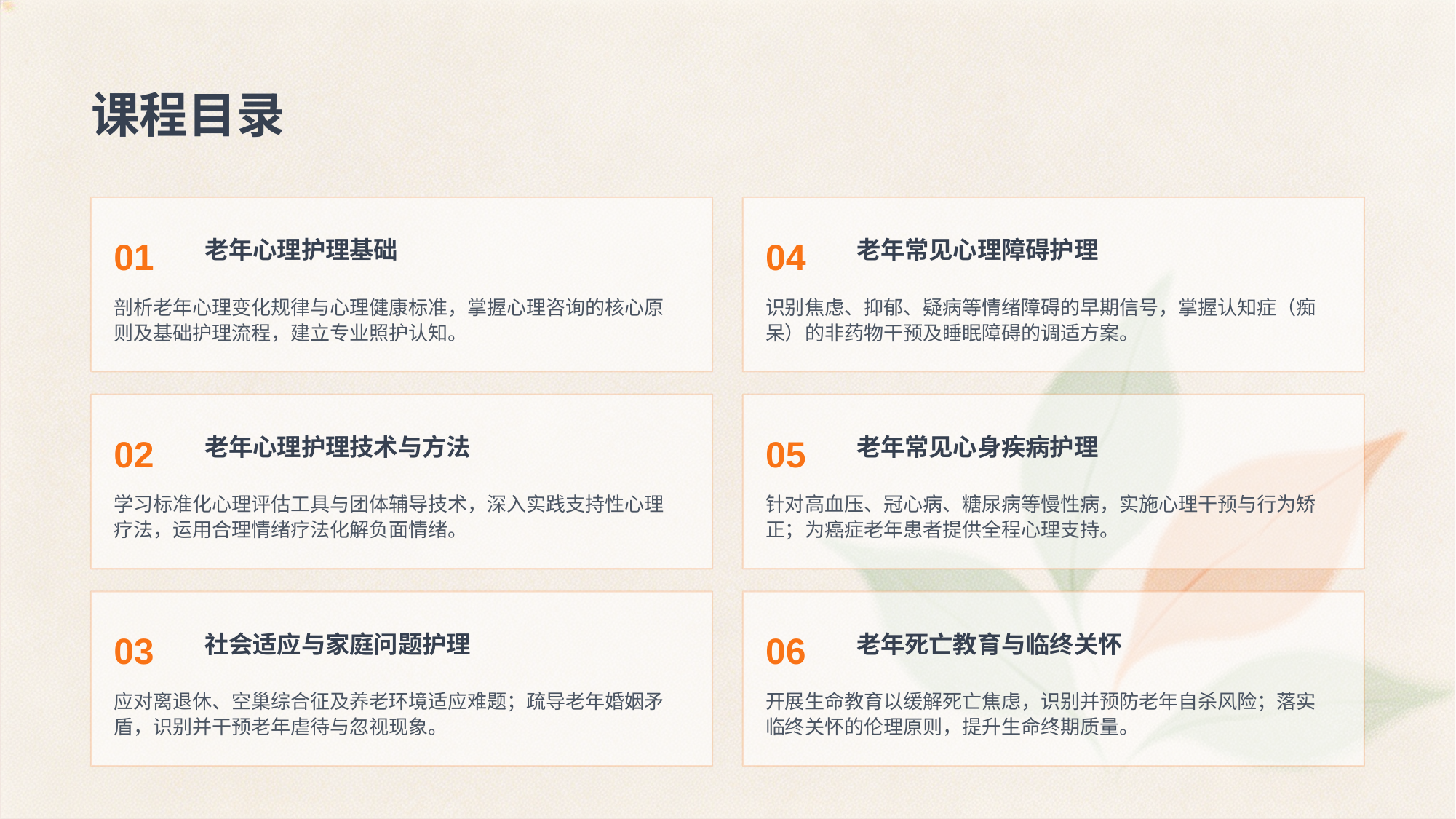

课程目录

01
04
老年心理护理基础
老年常见心理障碍护理
剖析老年心理变化规律与心理健康标准，掌握心理咨询的核心原则及基础护理流程，建立专业照护认知。
识别焦虑、抑郁、疑病等情绪障碍的早期信号，掌握认知症（痴呆）的非药物干预及睡眠障碍的调适方案。

02
05
老年心理护理技术与方法
老年常见心身疾病护理
学习标准化心理评估工具与团体辅导技术，深入实践支持性心理疗法，运用合理情绪疗法化解负面情绪。
针对高血压、冠心病、糖尿病等慢性病，实施心理干预与行为矫正；为癌症老年患者提供全程心理支持。

03
06
社会适应与家庭问题护理
老年死亡教育与临终关怀
应对离退休、空巢综合征及养老环境适应难题；疏导老年婚姻矛盾，识别并干预老年虐待与忽视现象。
开展生命教育以缓解死亡焦虑，识别并预防老年自杀风险；落实临终关怀的伦理原则，提升生命终期质量。